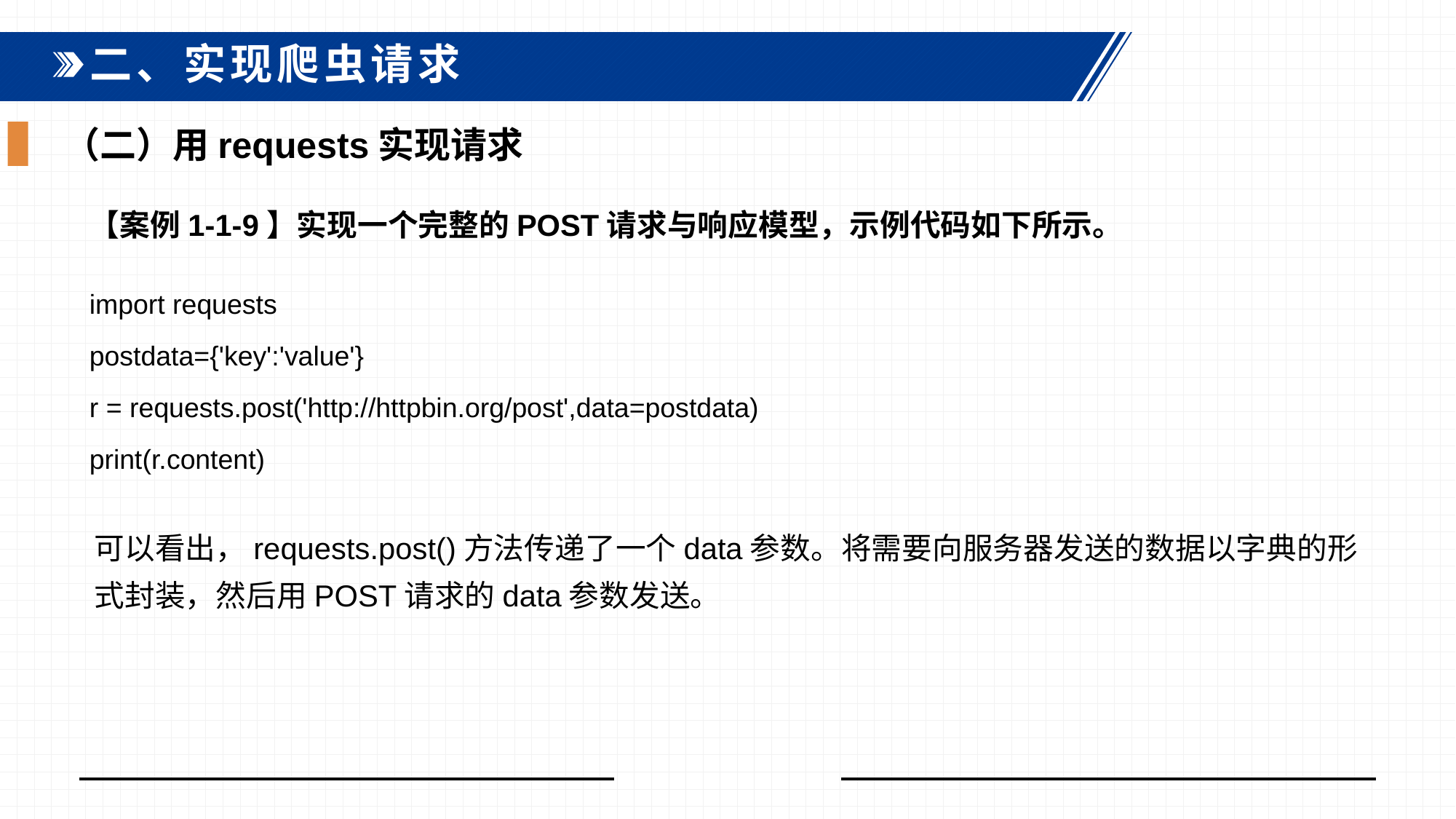

二、实现爬虫请求
（二）用requests实现请求

【案例1-1-9】实现一个完整的POST请求与响应模型，示例代码如下所示。
import requests
postdata={'key':'value'}
r = requests.post('http://httpbin.org/post',data=postdata)
print(r.content)
可以看出，requests.post()方法传递了一个data参数。将需要向服务器发送的数据以字典的形式封装，然后用POST请求的data参数发送。